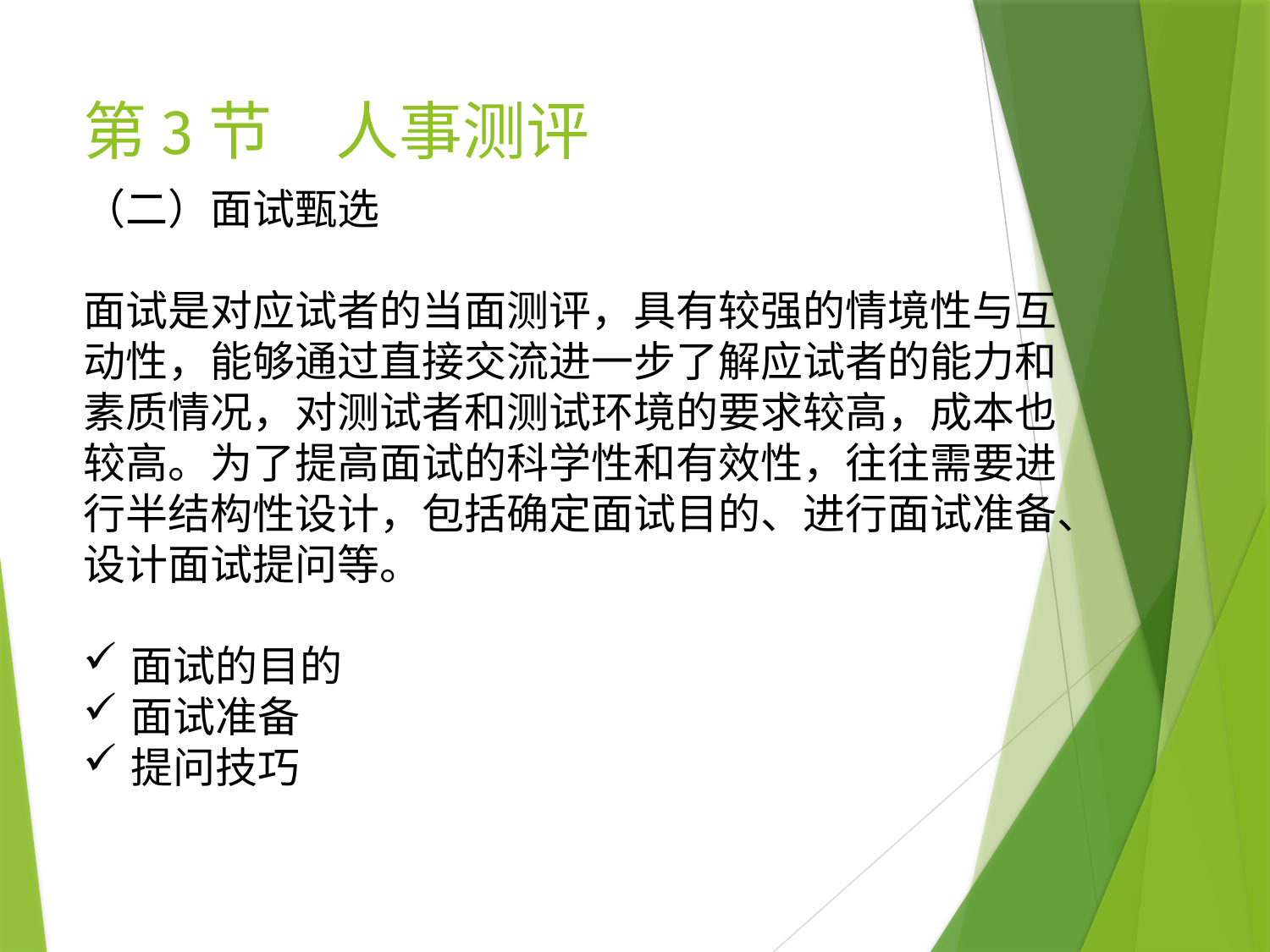

# 第3节　人事测评
（二）面试甄选

面试是对应试者的当面测评，具有较强的情境性与互动性，能够通过直接交流进一步了解应试者的能力和素质情况，对测试者和测试环境的要求较高，成本也较高。为了提高面试的科学性和有效性，往往需要进行半结构性设计，包括确定面试目的、进行面试准备、设计面试提问等。

面试的目的
面试准备
提问技巧